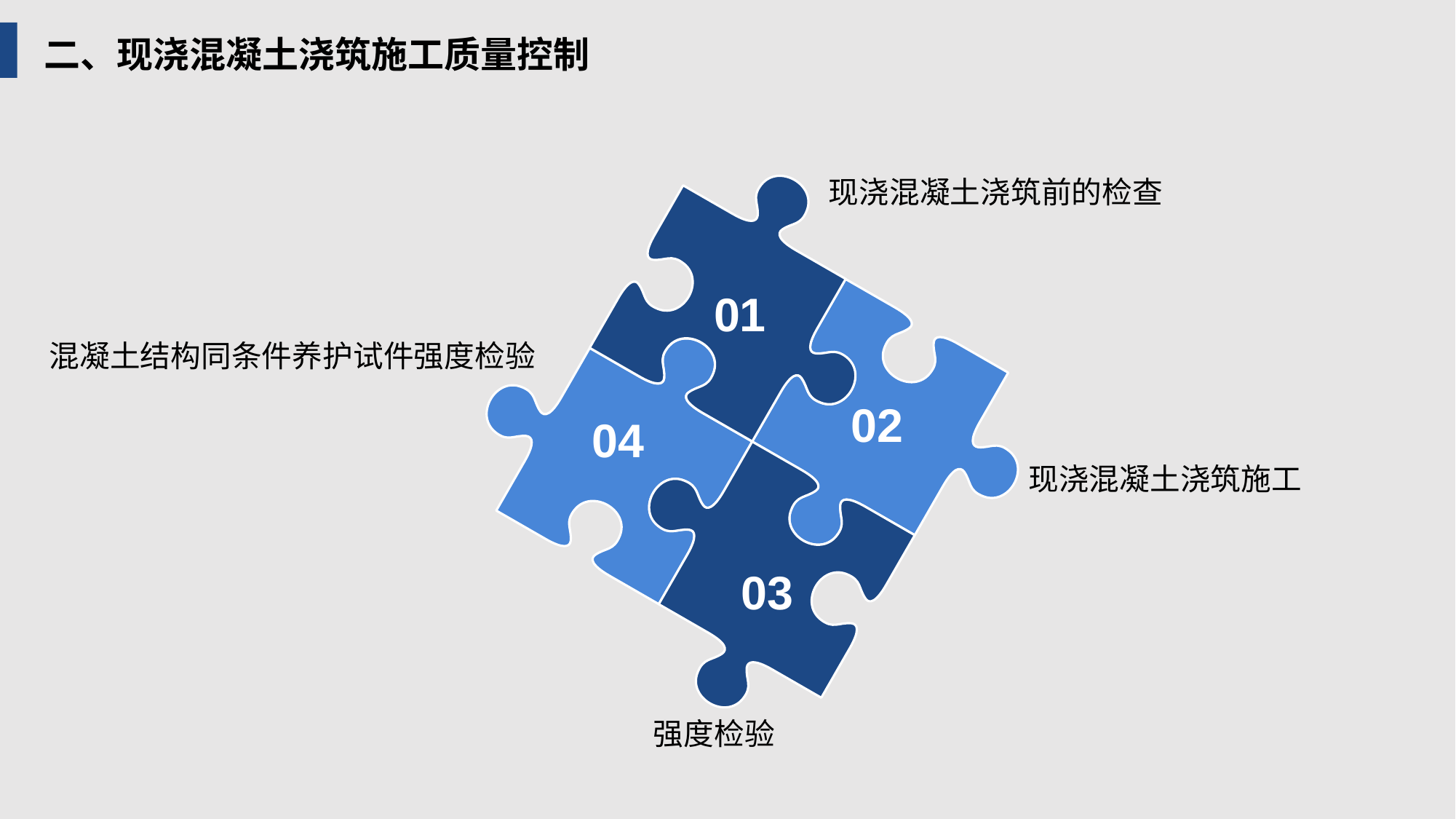

二、现浇混凝土浇筑施工质量控制
现浇混凝土浇筑前的检查

01

混凝土结构同条件养护试件强度检验
02
04
现浇混凝土浇筑施工

03
强度检验